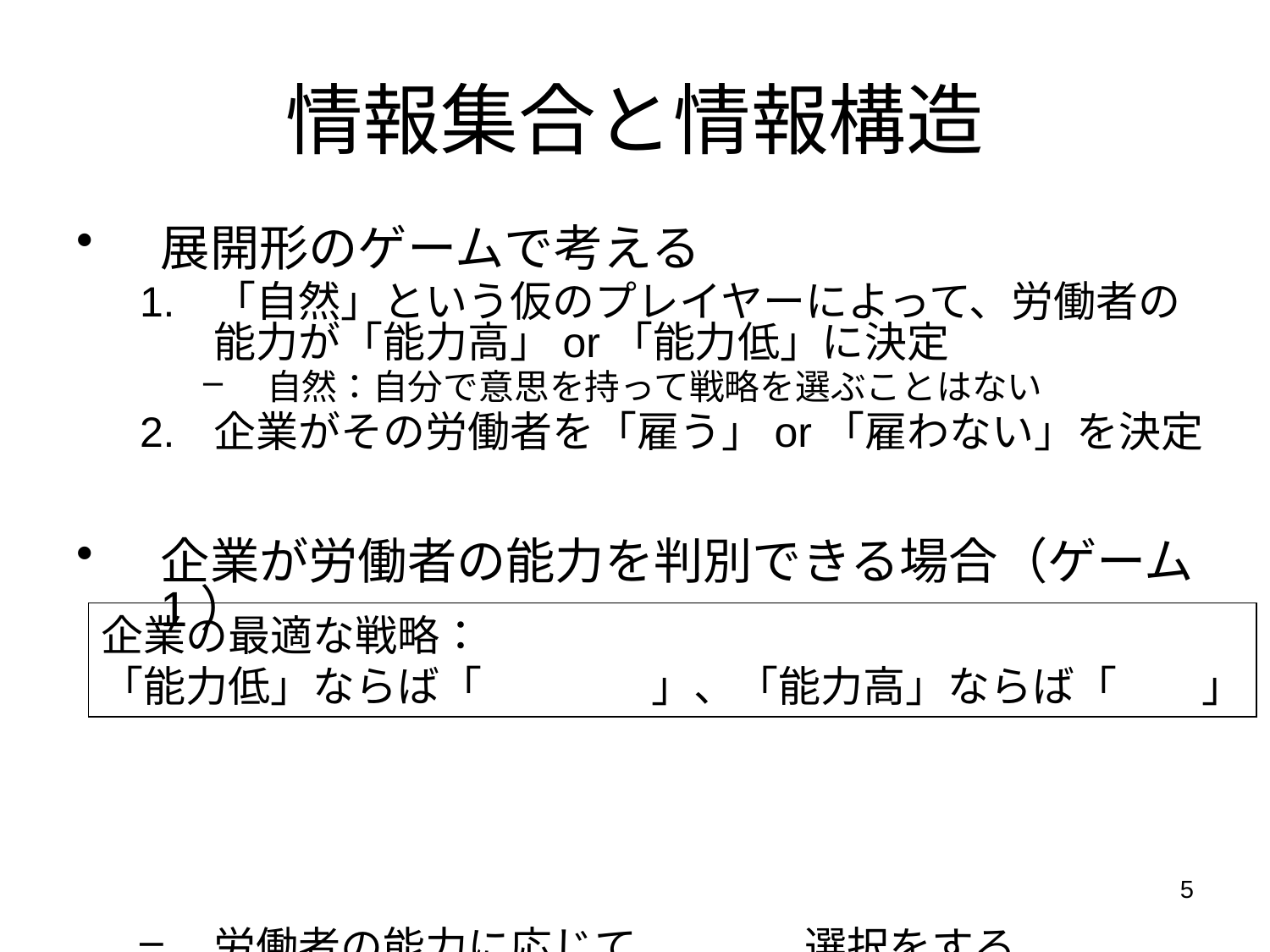

# 情報集合と情報構造
展開形のゲームで考える
「自然」という仮のプレイヤーによって、労働者の能力が「能力高」or「能力低」に決定
自然：自分で意思を持って戦略を選ぶことはない
企業がその労働者を「雇う」or「雇わない」を決定

企業が労働者の能力を判別できる場合（ゲーム1）

労働者の能力に応じて、異なる選択をする
企業の最適な戦略：
「能力低」ならば「雇わない」、「能力高」ならば「雇う」
5